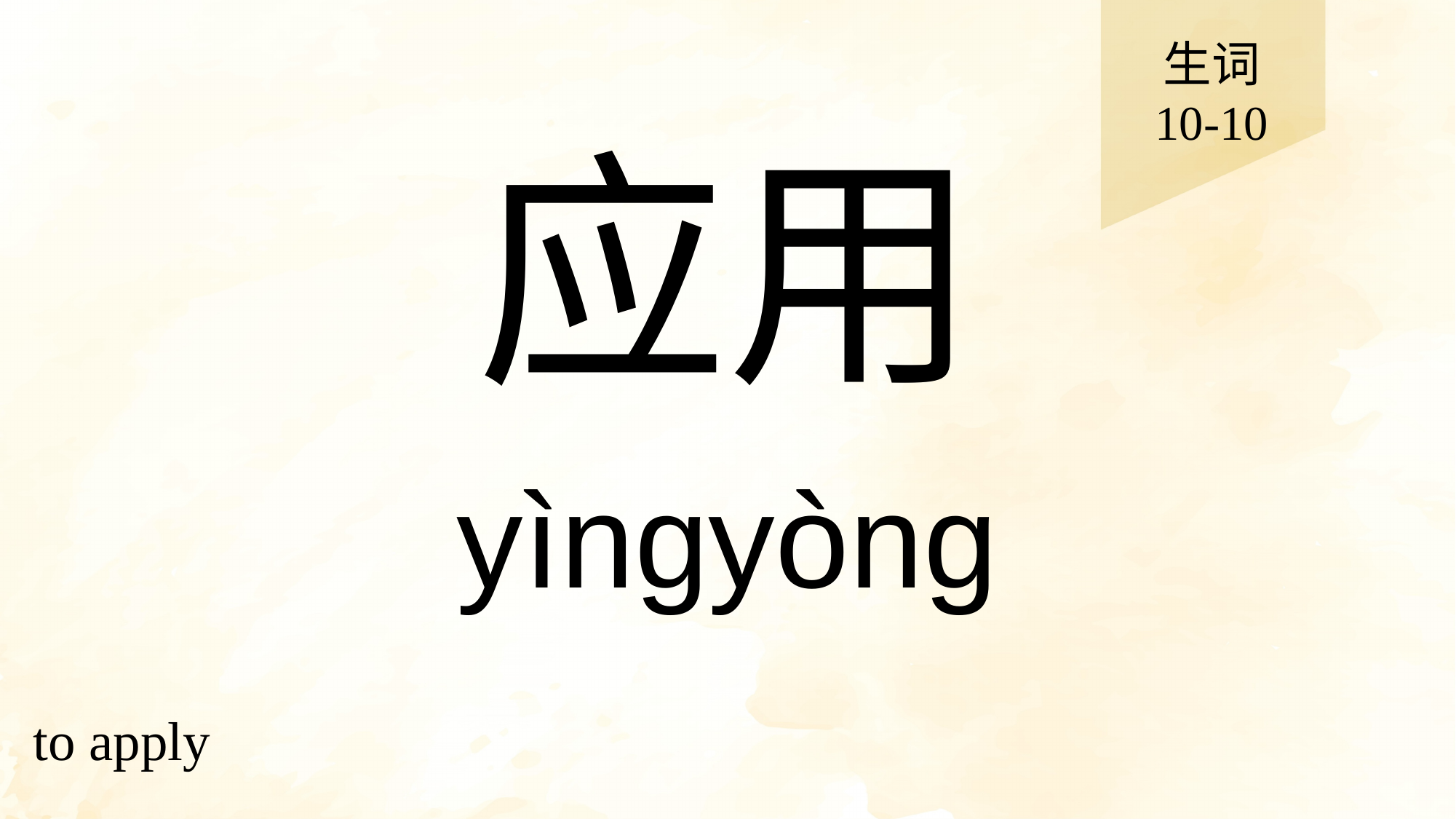

生词
10-10
# 应用
yìngyòng
to apply